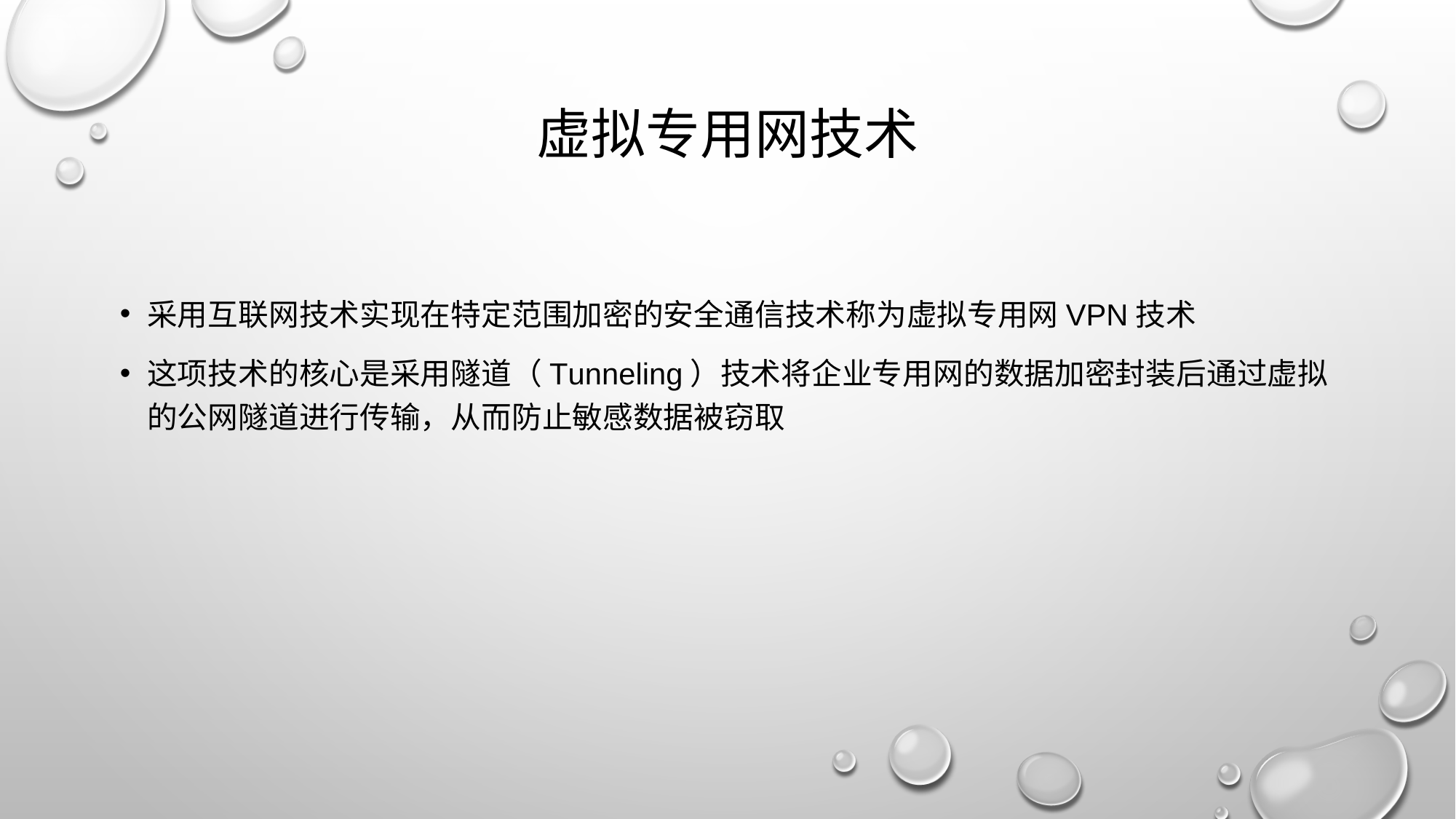

# 虚拟专用网技术
采用互联网技术实现在特定范围加密的安全通信技术称为虚拟专用网VPN技术
这项技术的核心是采用隧道（Tunneling）技术将企业专用网的数据加密封装后通过虚拟的公网隧道进行传输，从而防止敏感数据被窃取